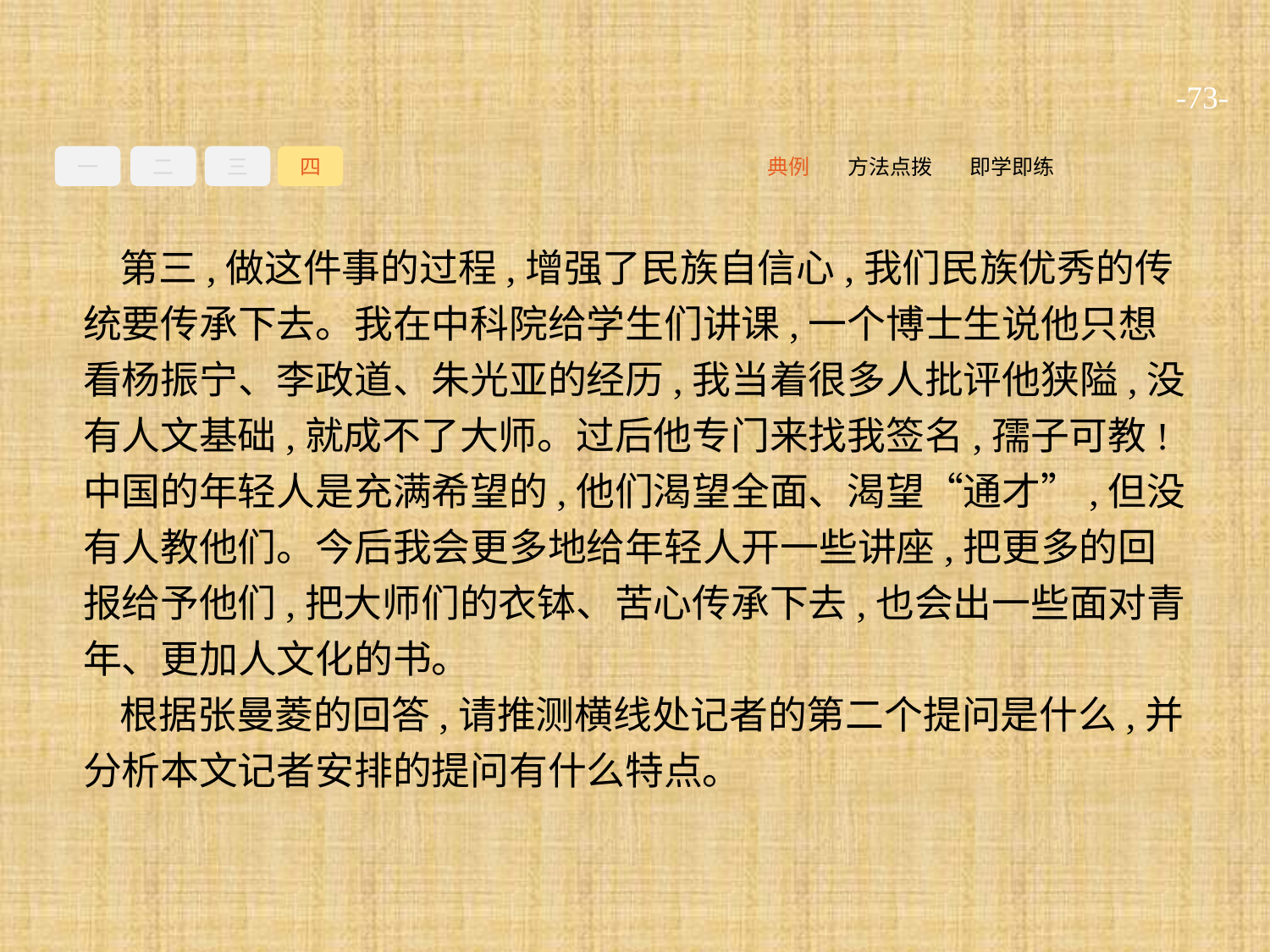

-73-
一
二
三
四
即学即练
方法点拨
典例
第三,做这件事的过程,增强了民族自信心,我们民族优秀的传统要传承下去。我在中科院给学生们讲课,一个博士生说他只想看杨振宁、李政道、朱光亚的经历,我当着很多人批评他狭隘,没有人文基础,就成不了大师。过后他专门来找我签名,孺子可教!中国的年轻人是充满希望的,他们渴望全面、渴望“通才”,但没有人教他们。今后我会更多地给年轻人开一些讲座,把更多的回报给予他们,把大师们的衣钵、苦心传承下去,也会出一些面对青年、更加人文化的书。
根据张曼菱的回答,请推测横线处记者的第二个提问是什么,并分析本文记者安排的提问有什么特点。